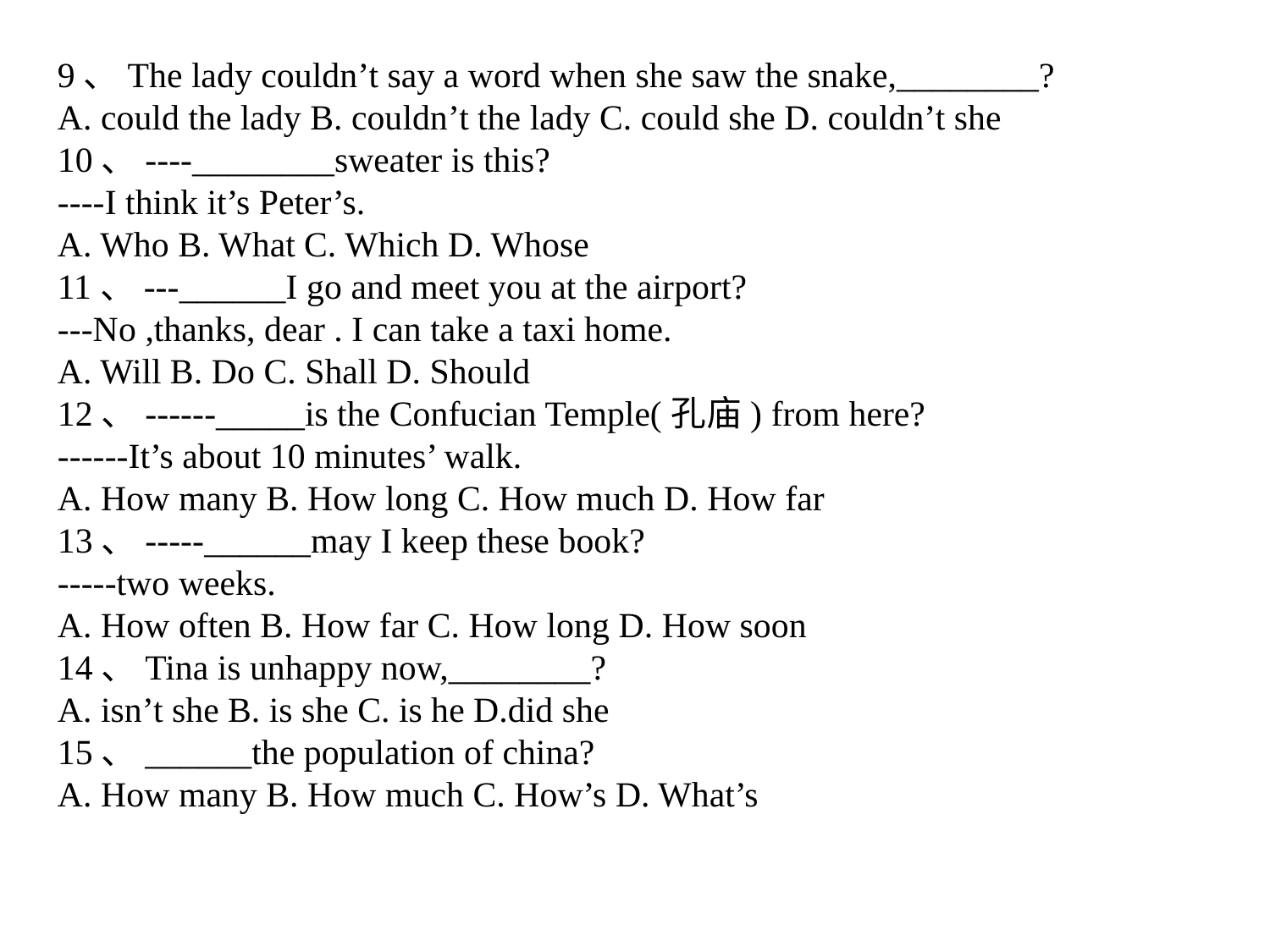

9、The lady couldn’t say a word when she saw the snake,________?
A. could the lady B. couldn’t the lady C. could she D. couldn’t she
10、----________sweater is this?
----I think it’s Peter’s.
A. Who B. What C. Which D. Whose
11、---______I go and meet you at the airport?
---No ,thanks, dear . I can take a taxi home.
A. Will B. Do C. Shall D. Should
12、------_____is the Confucian Temple(孔庙) from here?
------It’s about 10 minutes’ walk.
A. How many B. How long C. How much D. How far
13、-----______may I keep these book?
-----two weeks.
A. How often B. How far C. How long D. How soon
14、Tina is unhappy now,________?
A. isn’t she B. is she C. is he D.did she
15、______the population of china?
A. How many B. How much C. How’s D. What’s